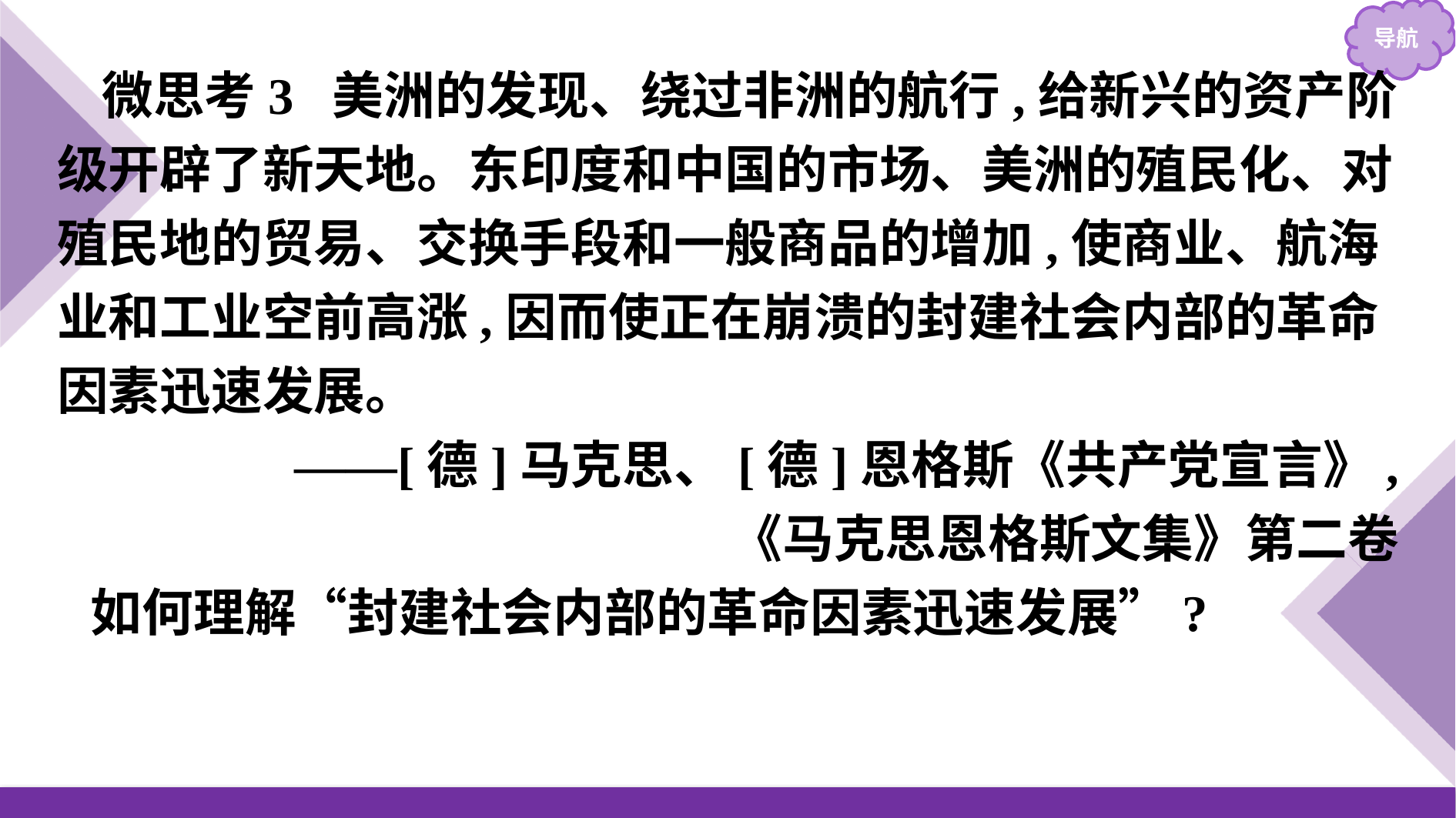

微思考3  美洲的发现、绕过非洲的航行,给新兴的资产阶级开辟了新天地。东印度和中国的市场、美洲的殖民化、对殖民地的贸易、交换手段和一般商品的增加,使商业、航海业和工业空前高涨,因而使正在崩溃的封建社会内部的革命因素迅速发展。
——[德]马克思、[德]恩格斯《共产党宣言》,
《马克思恩格斯文集》第二卷
如何理解“封建社会内部的革命因素迅速发展”?